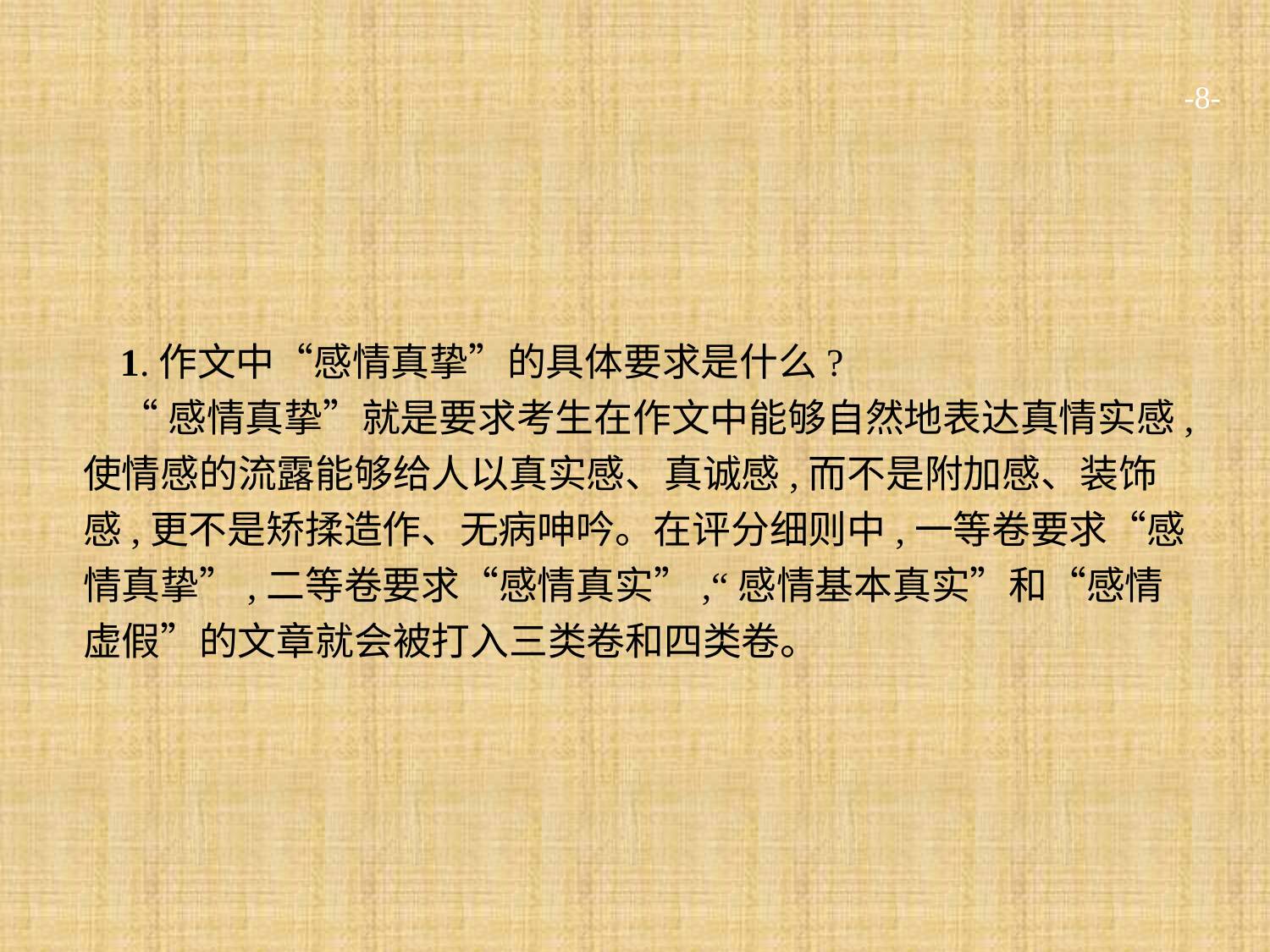

-8-
1.作文中“感情真挚”的具体要求是什么?
“感情真挚”就是要求考生在作文中能够自然地表达真情实感,使情感的流露能够给人以真实感、真诚感,而不是附加感、装饰感,更不是矫揉造作、无病呻吟。在评分细则中,一等卷要求“感情真挚”,二等卷要求“感情真实”,“感情基本真实”和“感情虚假”的文章就会被打入三类卷和四类卷。